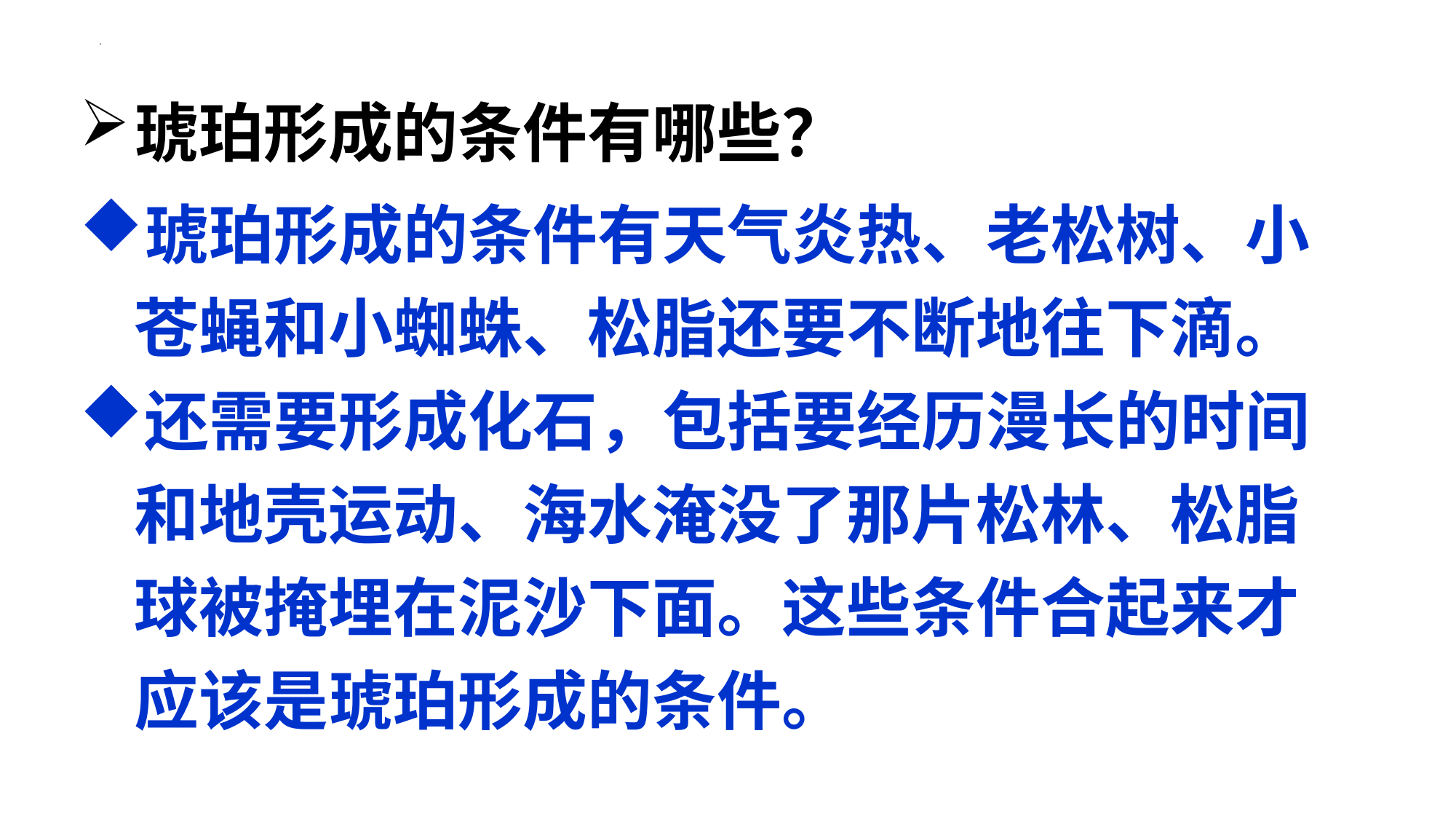

琥珀形成的条件有哪些？
琥珀形成的条件有天气炎热、老松树、小苍蝇和小蜘蛛、松脂还要不断地往下滴。
还需要形成化石，包括要经历漫长的时间和地壳运动、海水淹没了那片松林、松脂球被掩埋在泥沙下面。这些条件合起来才应该是琥珀形成的条件。